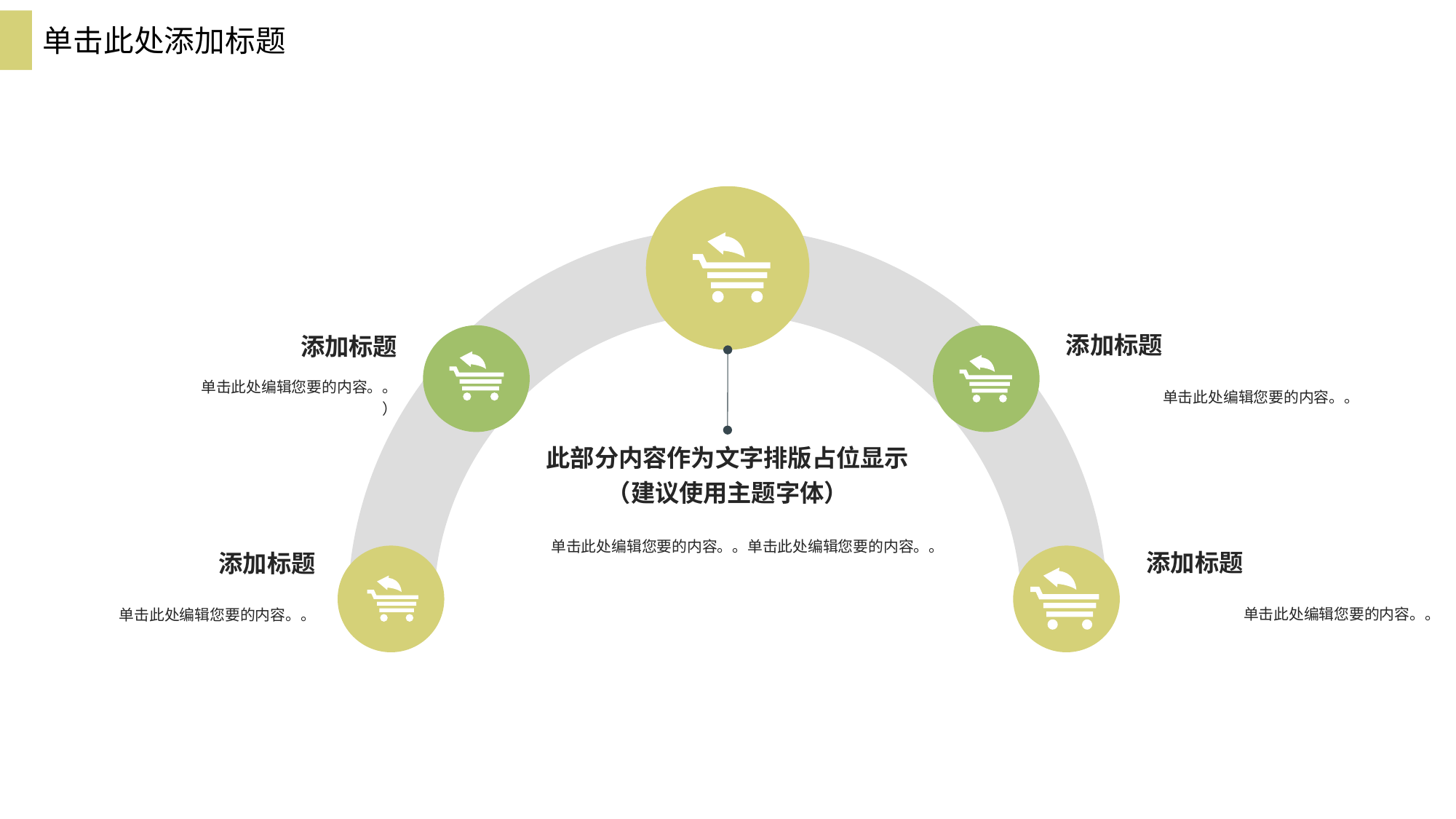

单击此处添加标题

添加标题
单击此处编辑您要的内容。。
添加标题
单击此处编辑您要的内容。。
）

添加标题
单击此处编辑您要的内容。。
添加标题
单击此处编辑您要的内容。。

此部分内容作为文字排版占位显示（建议使用主题字体）
单击此处编辑您要的内容。。单击此处编辑您要的内容。。